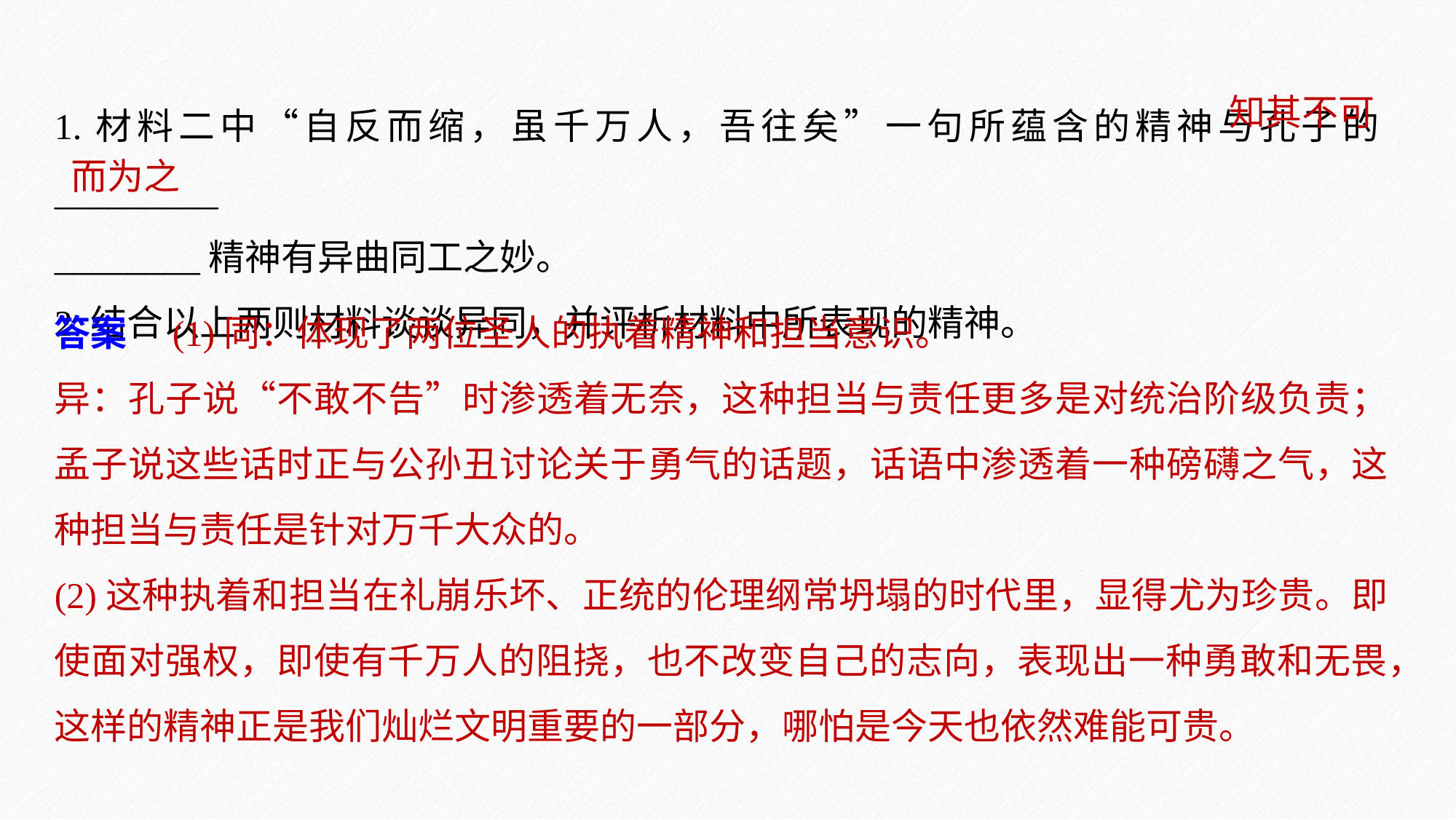

1.材料二中“自反而缩，虽千万人，吾往矣”一句所蕴含的精神与孔子的_________
________精神有异曲同工之妙。
2.结合以上两则材料谈谈异同，并评析材料中所表现的精神。
知其不可
而为之
答案　(1)同：体现了两位圣人的执着精神和担当意识。
异：孔子说“不敢不告”时渗透着无奈，这种担当与责任更多是对统治阶级负责；孟子说这些话时正与公孙丑讨论关于勇气的话题，话语中渗透着一种磅礴之气，这种担当与责任是针对万千大众的。
(2)这种执着和担当在礼崩乐坏、正统的伦理纲常坍塌的时代里，显得尤为珍贵。即使面对强权，即使有千万人的阻挠，也不改变自己的志向，表现出一种勇敢和无畏，这样的精神正是我们灿烂文明重要的一部分，哪怕是今天也依然难能可贵。